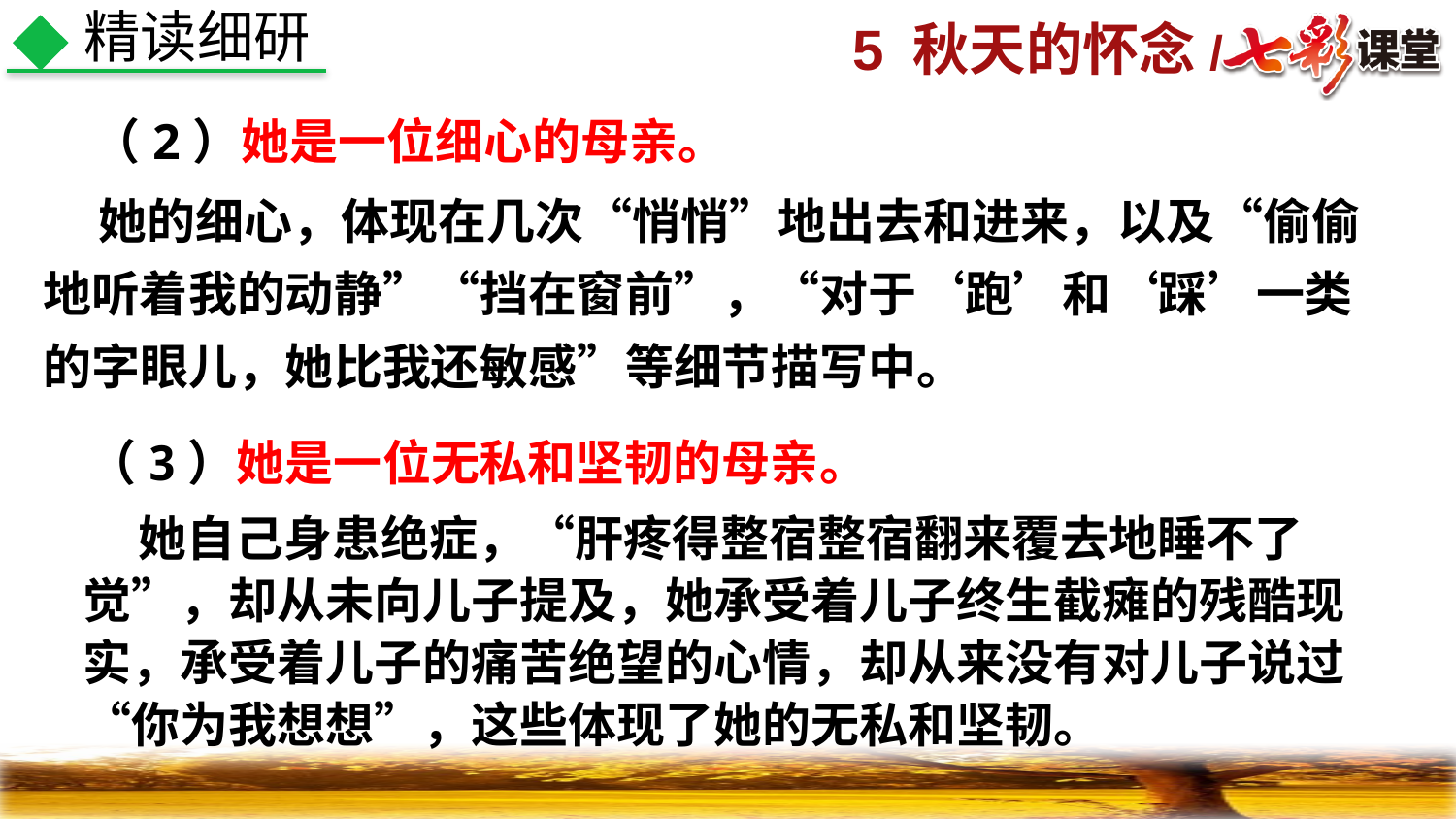

精读细研

   （2）她是一位细心的母亲。
    她的细心，体现在几次“悄悄”地出去和进来，以及“偷偷地听着我的动静”“挡在窗前”，“对于‘跑’和‘踩’一类的字眼儿，她比我还敏感”等细节描写中。
   （3）她是一位无私和坚韧的母亲。
    她自己身患绝症，“肝疼得整宿整宿翻来覆去地睡不了觉”，却从未向儿子提及，她承受着儿子终生截瘫的残酷现实，承受着儿子的痛苦绝望的心情，却从来没有对儿子说过“你为我想想”，这些体现了她的无私和坚韧。